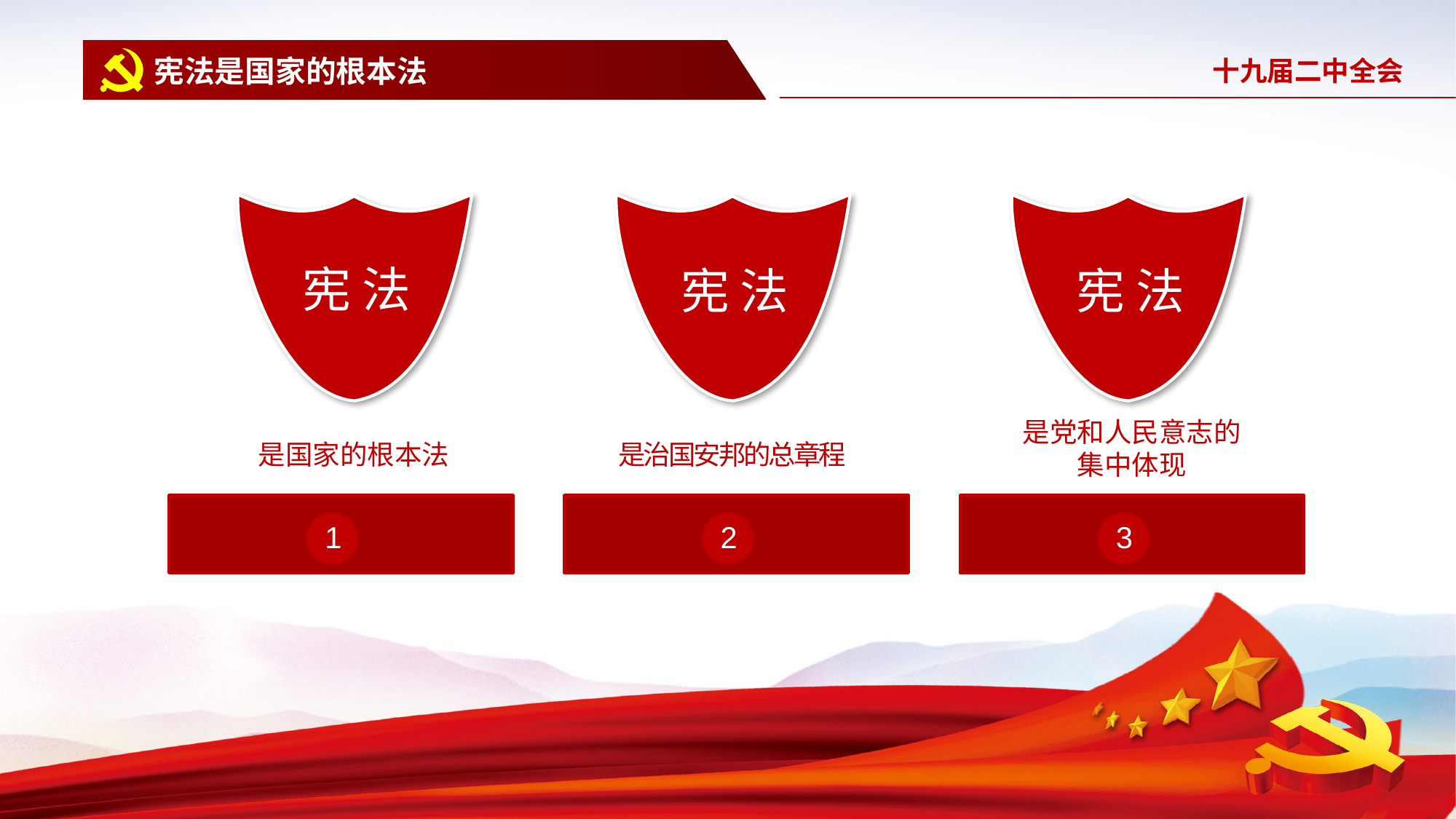

宪法是国家的根本法

宪 法
宪 法
宪 法
是党和人民意志的集中体现
是国家的根本法
是治国安邦的总章程

1

2

3